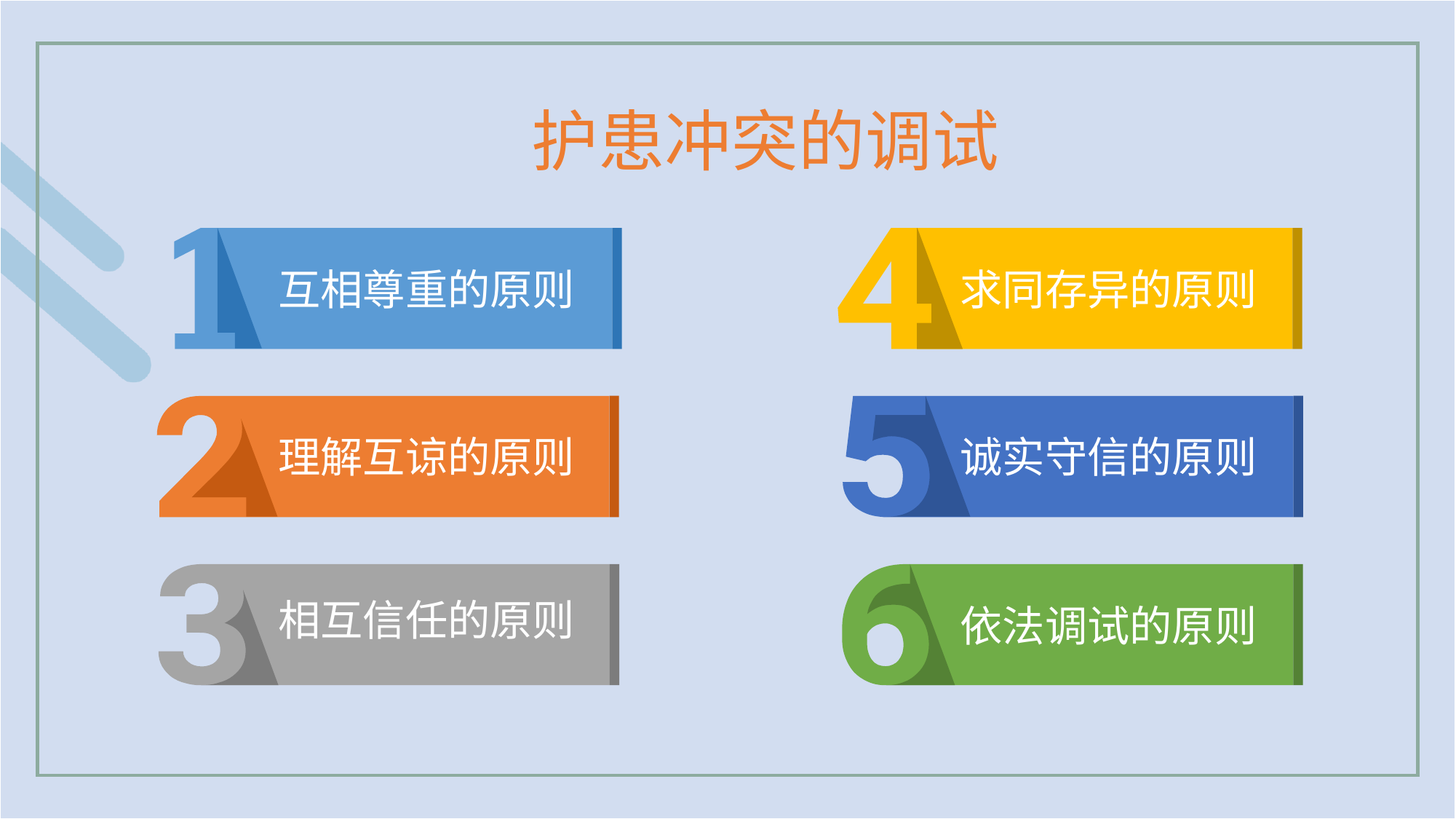

护患冲突的调试

互相尊重的原则

求同存异的原则

理解互谅的原则

诚实守信的原则

相互信任的原则

依法调试的原则